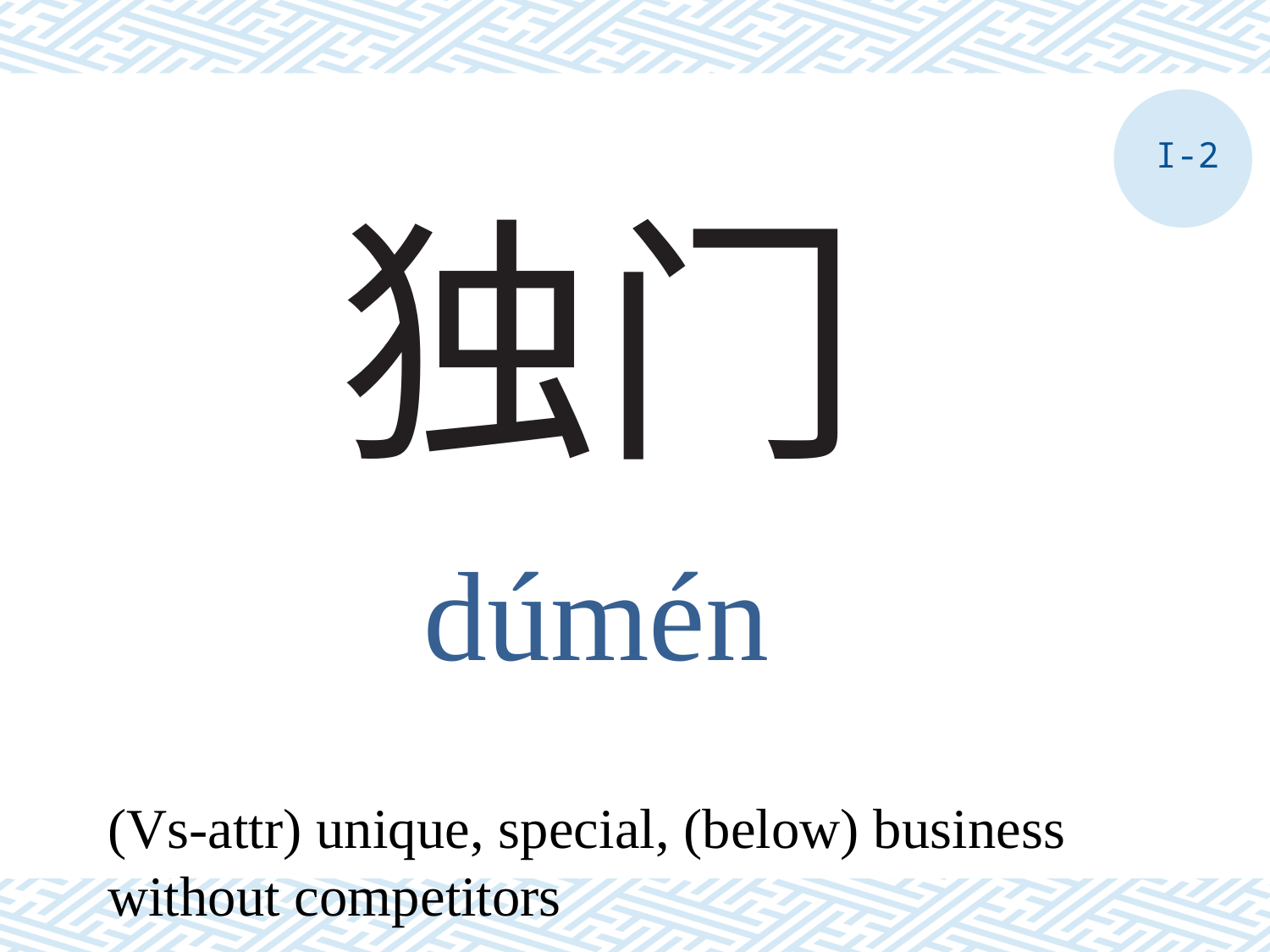

I-2

# 独门
dúmén
(Vs-attr) unique, special, (below) business without competitors